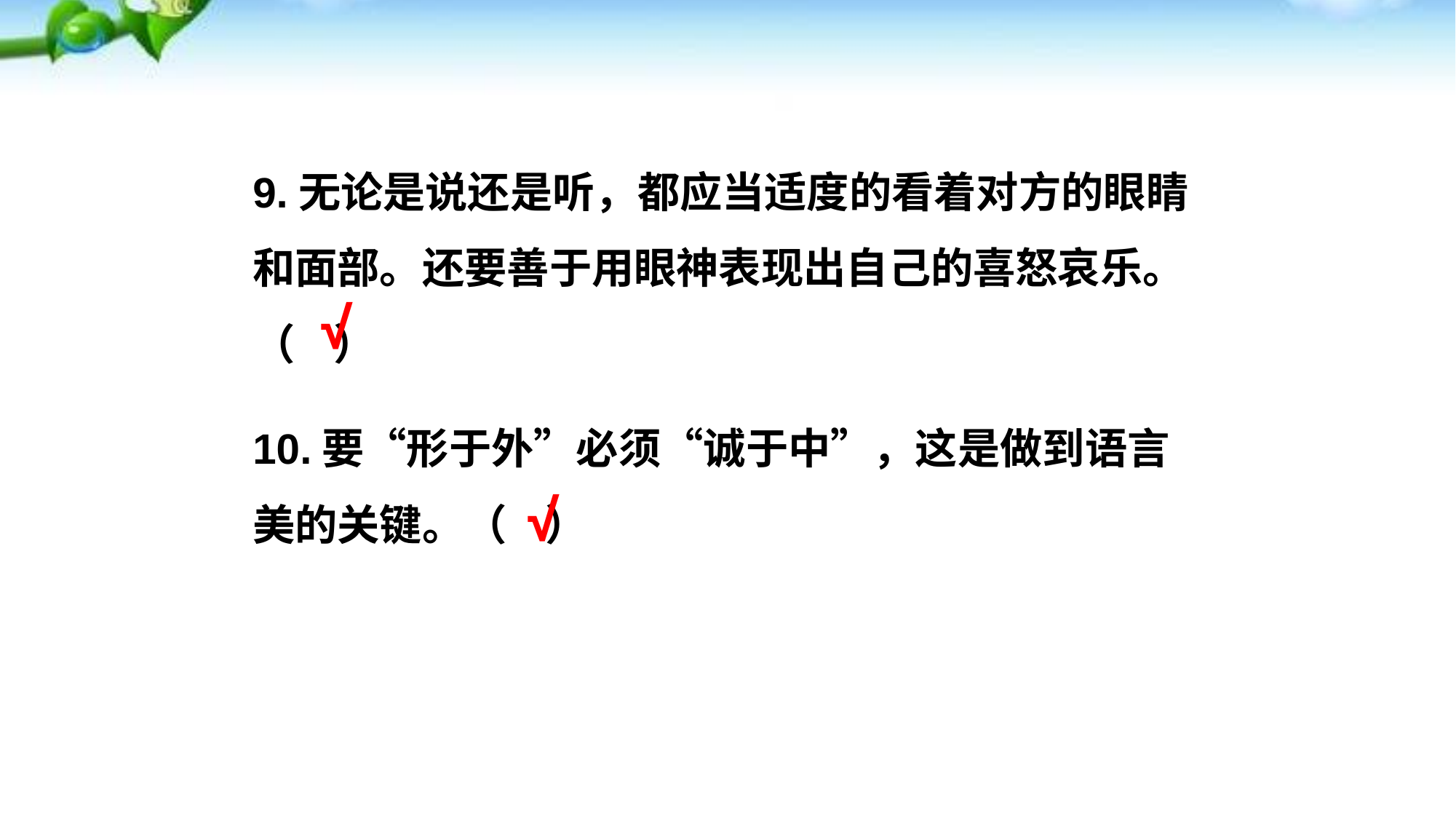

9.无论是说还是听，都应当适度的看着对方的眼睛和面部。还要善于用眼神表现出自己的喜怒哀乐。（    ）
10.要“形于外”必须“诚于中”，这是做到语言美的关键。（    ）
√
√